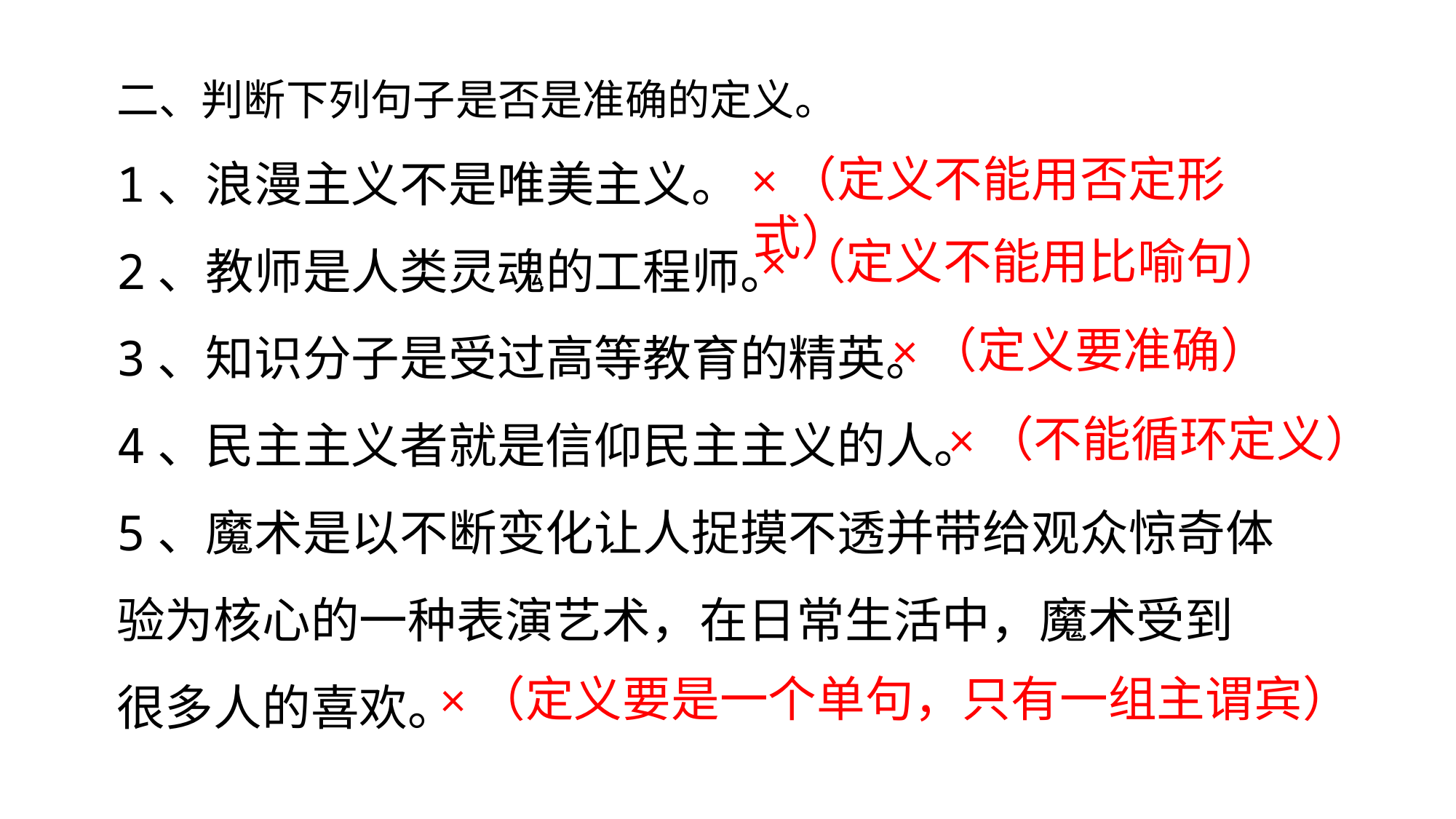

二、判断下列句子是否是准确的定义。
1、浪漫主义不是唯美主义。
2、教师是人类灵魂的工程师。
3、知识分子是受过高等教育的精英。
4、民主主义者就是信仰民主主义的人。
5、魔术是以不断变化让人捉摸不透并带给观众惊奇体验为核心的一种表演艺术，在日常生活中，魔术受到很多人的喜欢。

×（定义不能用否定形式）
×（定义不能用比喻句）
×（定义要准确）
×（不能循环定义）
×（定义要是一个单句，只有一组主谓宾）